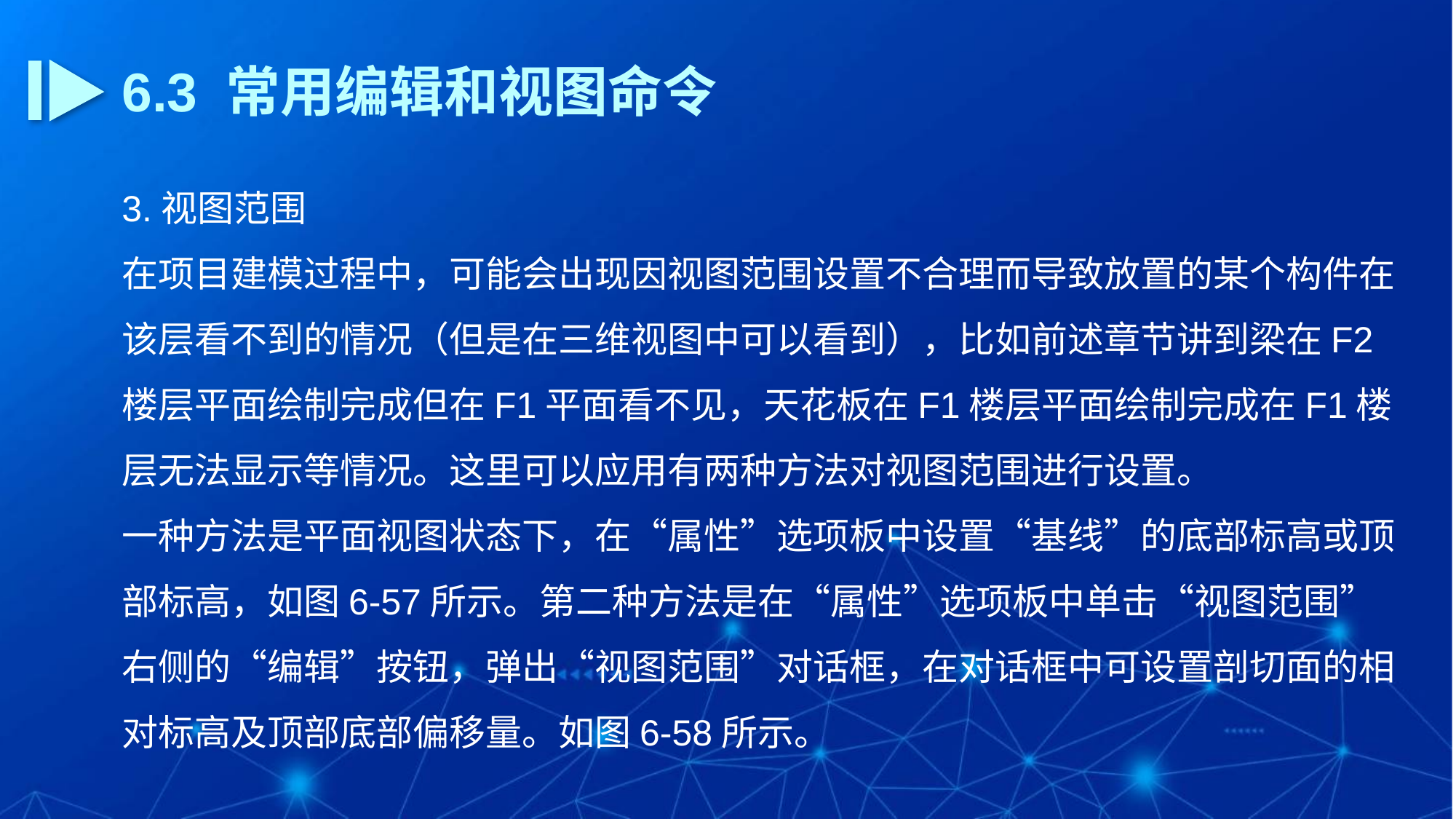

6.3 常用编辑和视图命令

3.视图范围
在项目建模过程中，可能会出现因视图范围设置不合理而导致放置的某个构件在该层看不到的情况（但是在三维视图中可以看到），比如前述章节讲到梁在F2楼层平面绘制完成但在F1平面看不见，天花板在F1楼层平面绘制完成在F1楼层无法显示等情况。这里可以应用有两种方法对视图范围进行设置。
一种方法是平面视图状态下，在“属性”选项板中设置“基线”的底部标高或顶部标高，如图6-57所示。第二种方法是在“属性”选项板中单击“视图范围”右侧的“编辑”按钮，弹出“视图范围”对话框，在对话框中可设置剖切面的相对标高及顶部底部偏移量。如图6-58所示。